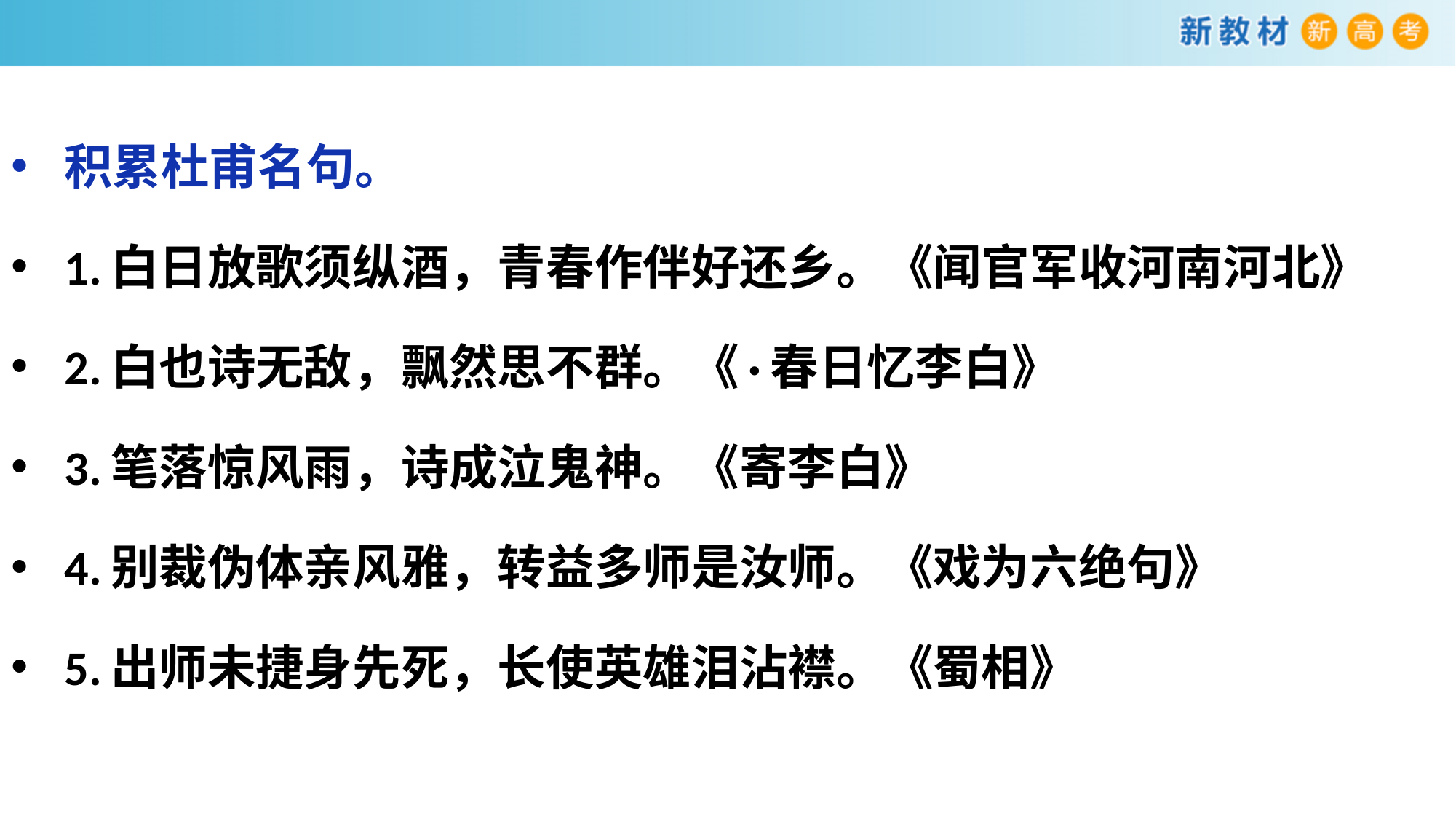

积累杜甫名句。
1.白日放歌须纵酒，青春作伴好还乡。《闻官军收河南河北》
2.白也诗无敌，飘然思不群。《·春日忆李白》
3.笔落惊风雨，诗成泣鬼神。《寄李白》
4.别裁伪体亲风雅，转益多师是汝师。《戏为六绝句》
5.出师未捷身先死，长使英雄泪沾襟。《蜀相》